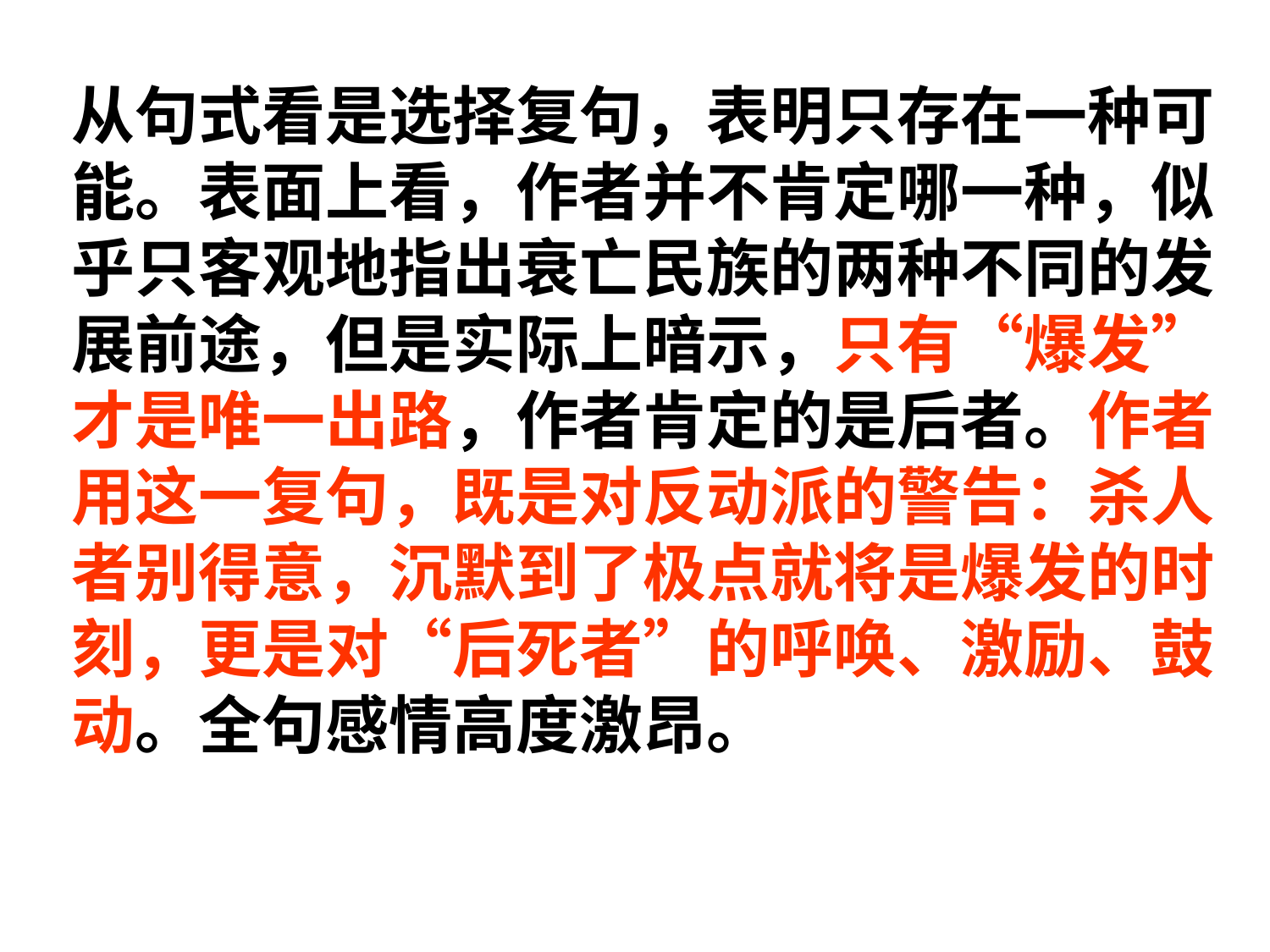

从句式看是选择复句，表明只存在一种可能。表面上看，作者并不肯定哪一种，似乎只客观地指出衰亡民族的两种不同的发展前途，但是实际上暗示，只有“爆发”才是唯一出路，作者肯定的是后者。作者用这一复句，既是对反动派的警告：杀人者别得意，沉默到了极点就将是爆发的时刻，更是对“后死者”的呼唤、激励、鼓动。全句感情高度激昂。